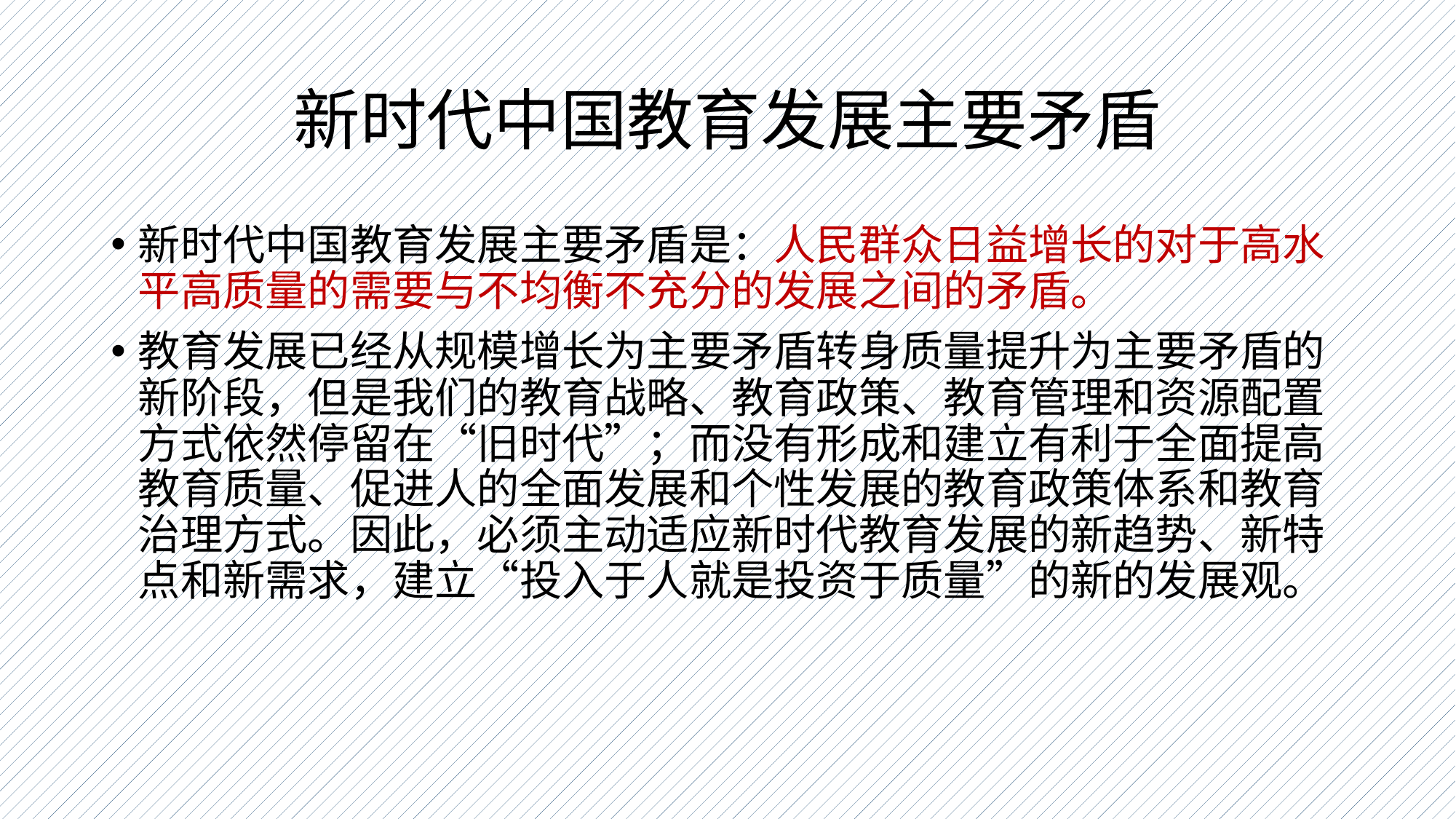

# 新时代中国教育发展主要矛盾
新时代中国教育发展主要矛盾是：人民群众日益增长的对于高水平高质量的需要与不均衡不充分的发展之间的矛盾。
教育发展已经从规模增长为主要矛盾转身质量提升为主要矛盾的新阶段，但是我们的教育战略、教育政策、教育管理和资源配置方式依然停留在“旧时代”；而没有形成和建立有利于全面提高教育质量、促进人的全面发展和个性发展的教育政策体系和教育治理方式。因此，必须主动适应新时代教育发展的新趋势、新特点和新需求，建立“投入于人就是投资于质量”的新的发展观。